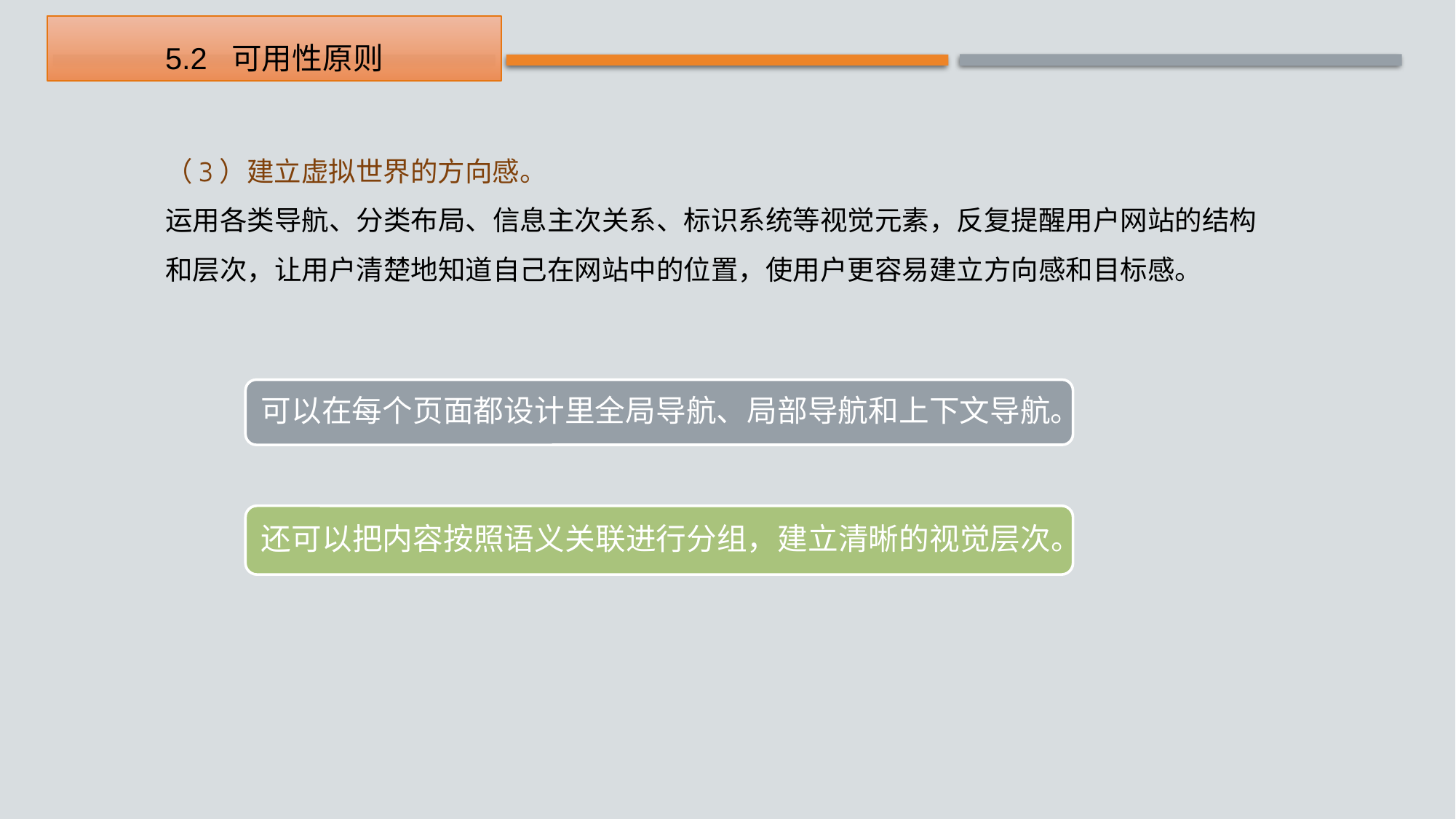

5.2  可用性原则
（3）建立虚拟世界的方向感。
运用各类导航、分类布局、信息主次关系、标识系统等视觉元素，反复提醒用户网站的结构和层次，让用户清楚地知道自己在网站中的位置，使用户更容易建立方向感和目标感。
可以在每个页面都设计里全局导航、局部导航和上下文导航。
还可以把内容按照语义关联进行分组，建立清晰的视觉层次。